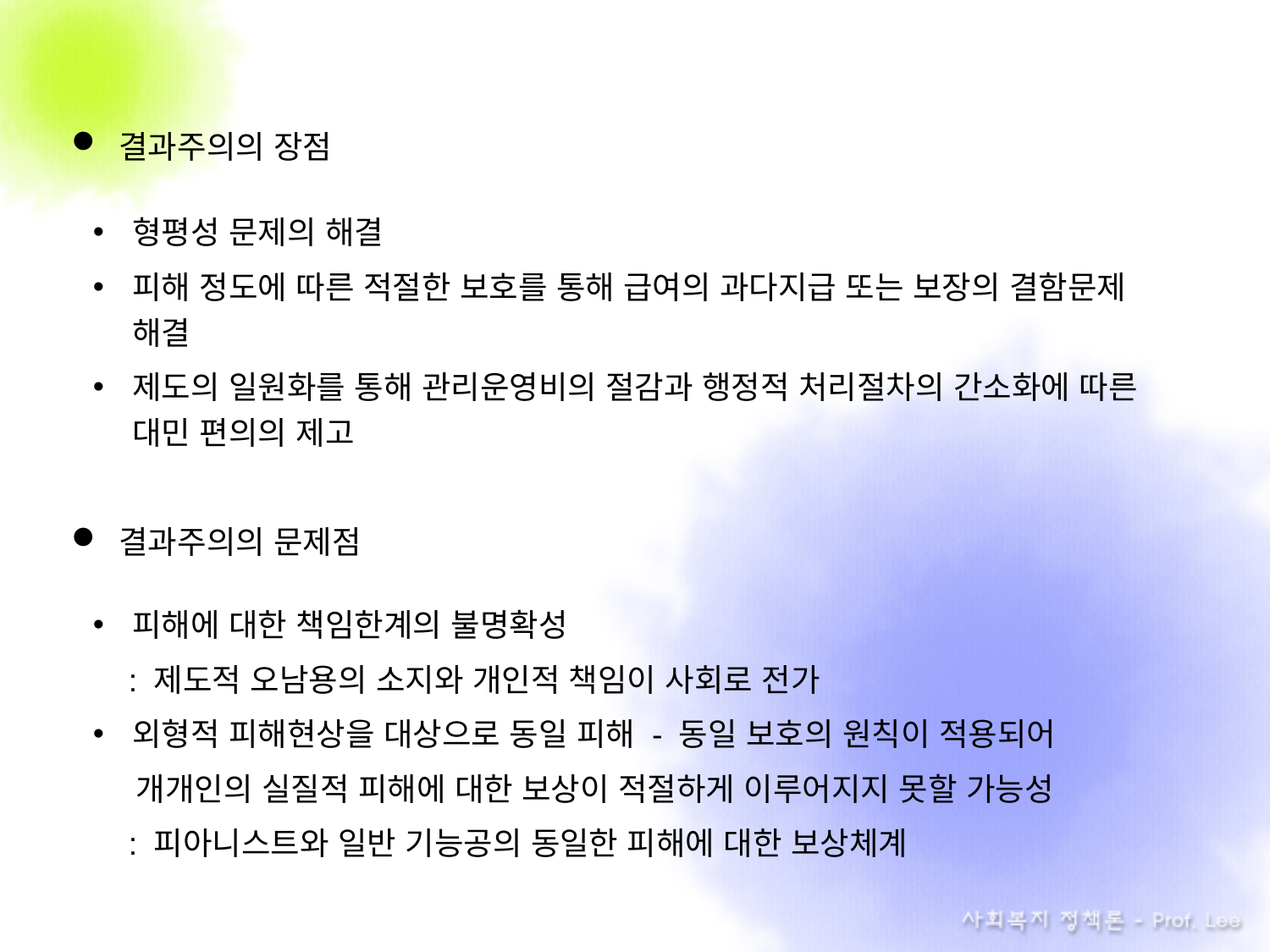

결과주의의 장점

형평성 문제의 해결
피해 정도에 따른 적절한 보호를 통해 급여의 과다지급 또는 보장의 결함문제 해결
제도의 일원화를 통해 관리운영비의 절감과 행정적 처리절차의 간소화에 따른 대민 편의의 제고

결과주의의 문제점

피해에 대한 책임한계의 불명확성
    : 제도적 오남용의 소지와 개인적 책임이 사회로 전가
외형적 피해현상을 대상으로 동일 피해 - 동일 보호의 원칙이 적용되어
   .개개인의 실질적 피해에 대한 보상이 적절하게 이루어지지 못할 가능성
    : 피아니스트와 일반 기능공의 동일한 피해에 대한 보상체계